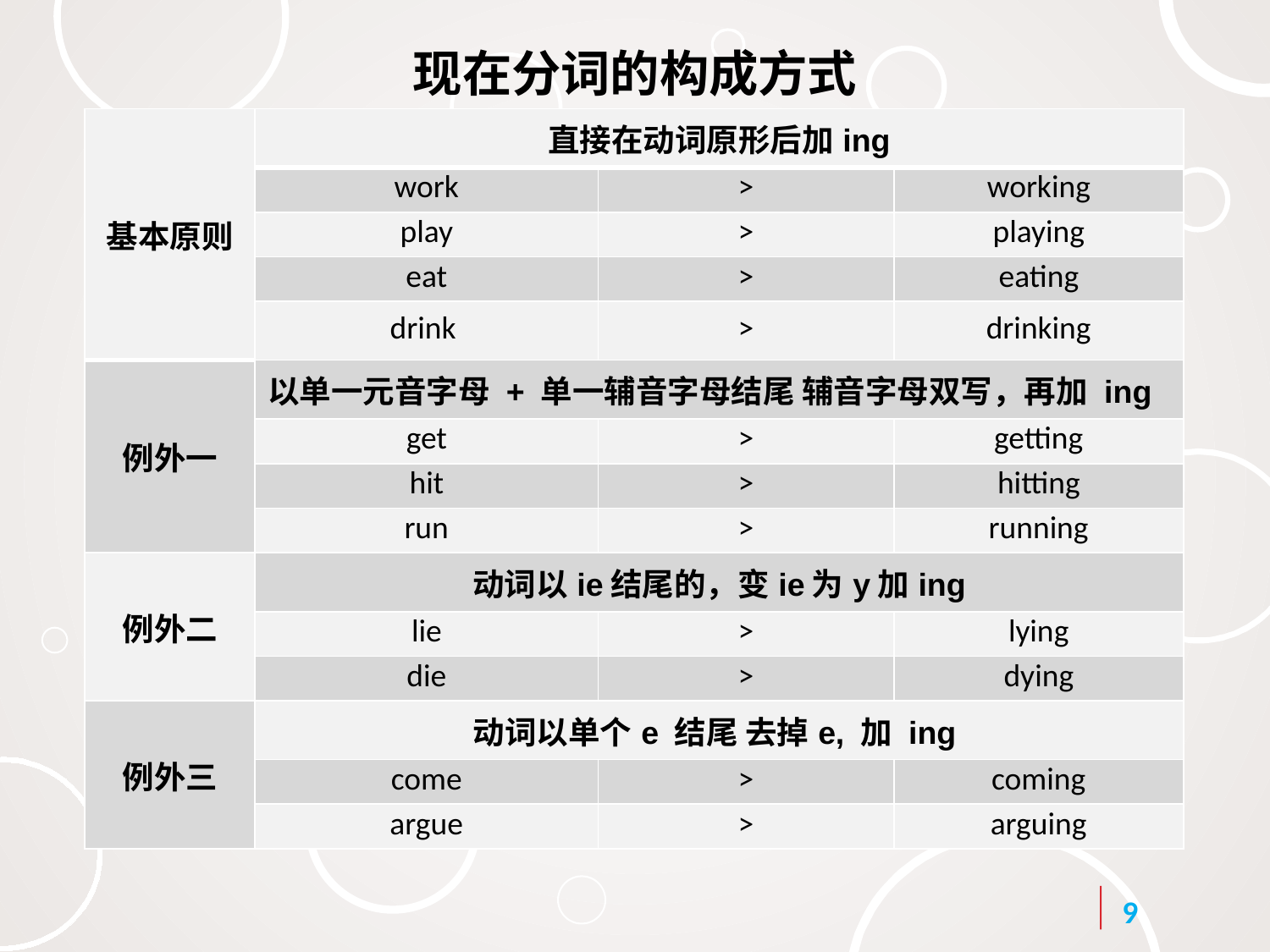

现在分词的构成方式
| 基本原则 | 直接在动词原形后加ing |  |  |
| --- | --- | --- | --- |
|  | work | > | working |
|  | play | > | playing |
|  | eat | > | eating |
|  | drink | > | drinking |
| 例外一 | 以单一元音字母 + 单一辅音字母结尾 辅音字母双写，再加 ing |  |  |
|  | get | > | getting |
|  | hit | > | hitting |
|  | run | > | running |
| 例外二 | 动词以ie结尾的，变ie为y加ing |  |  |
|  | lie | > | lying |
|  | die | > | dying |
| 例外三 | 动词以单个e 结尾 去掉e, 加 ing |  |  |
|  | come | > | coming |
|  | argue | > | arguing |
9